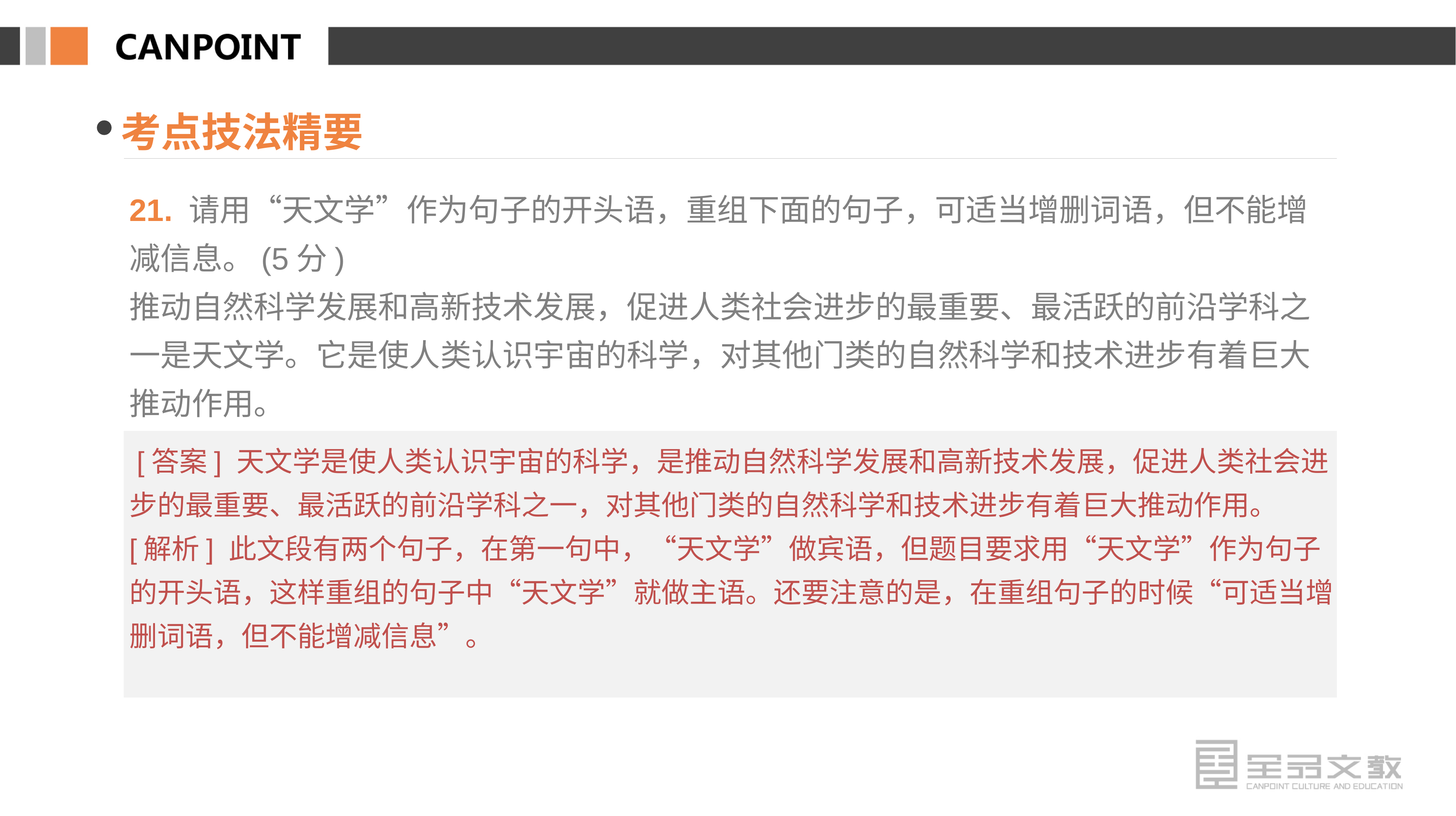

考点技法精要

21. 请用“天文学”作为句子的开头语，重组下面的句子，可适当增删词语，但不能增减信息。(5分)
推动自然科学发展和高新技术发展，促进人类社会进步的最重要、最活跃的前沿学科之一是天文学。它是使人类认识宇宙的科学，对其他门类的自然科学和技术进步有着巨大推动作用。

 [答案] 天文学是使人类认识宇宙的科学，是推动自然科学发展和高新技术发展，促进人类社会进步的最重要、最活跃的前沿学科之一，对其他门类的自然科学和技术进步有着巨大推动作用。
[解析] 此文段有两个句子，在第一句中，“天文学”做宾语，但题目要求用“天文学”作为句子的开头语，这样重组的句子中“天文学”就做主语。还要注意的是，在重组句子的时候“可适当增删词语，但不能增减信息”。